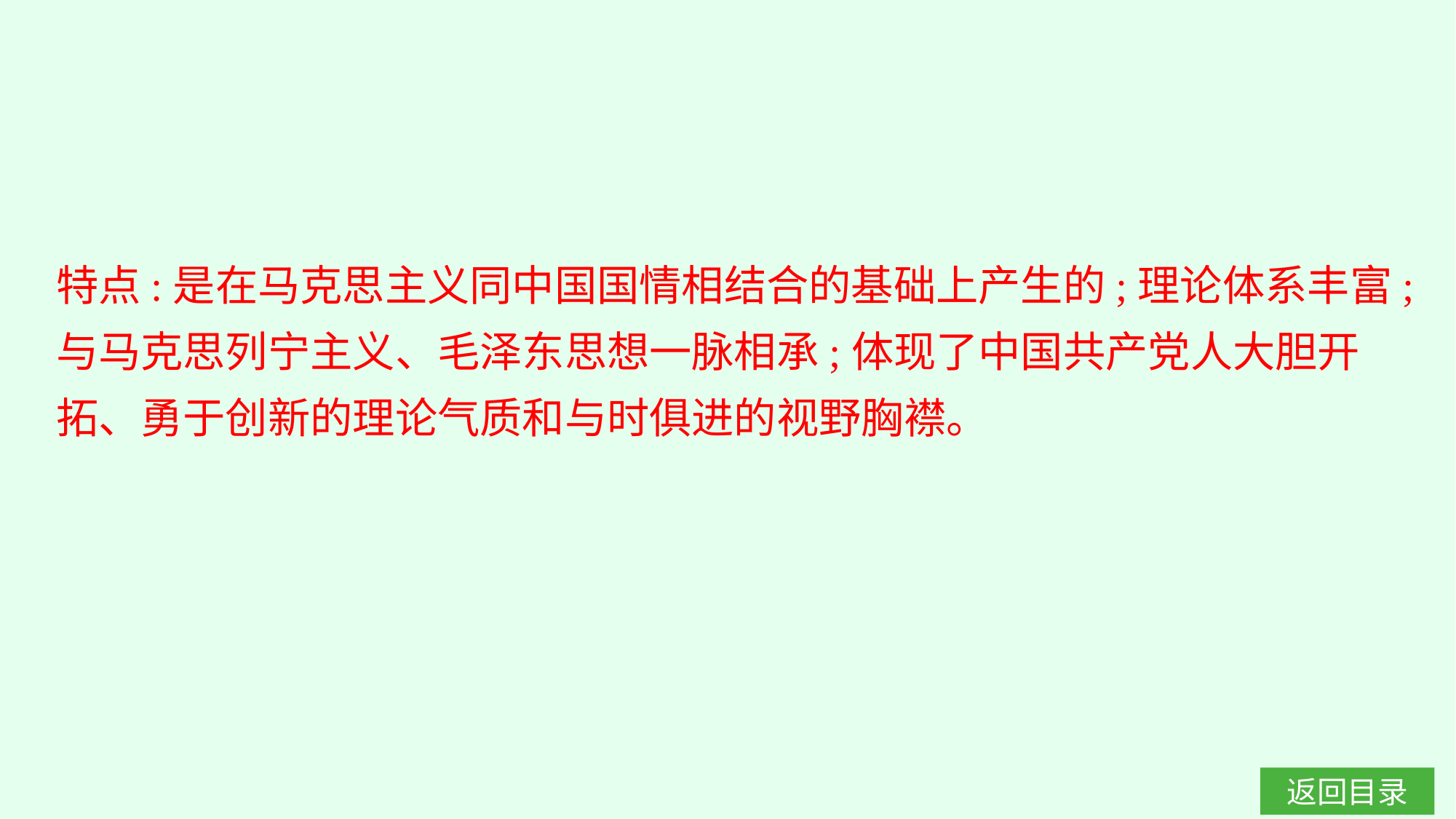

特点:是在马克思主义同中国国情相结合的基础上产生的;理论体系丰富;与马克思列宁主义、毛泽东思想一脉相承;体现了中国共产党人大胆开拓、勇于创新的理论气质和与时俱进的视野胸襟。